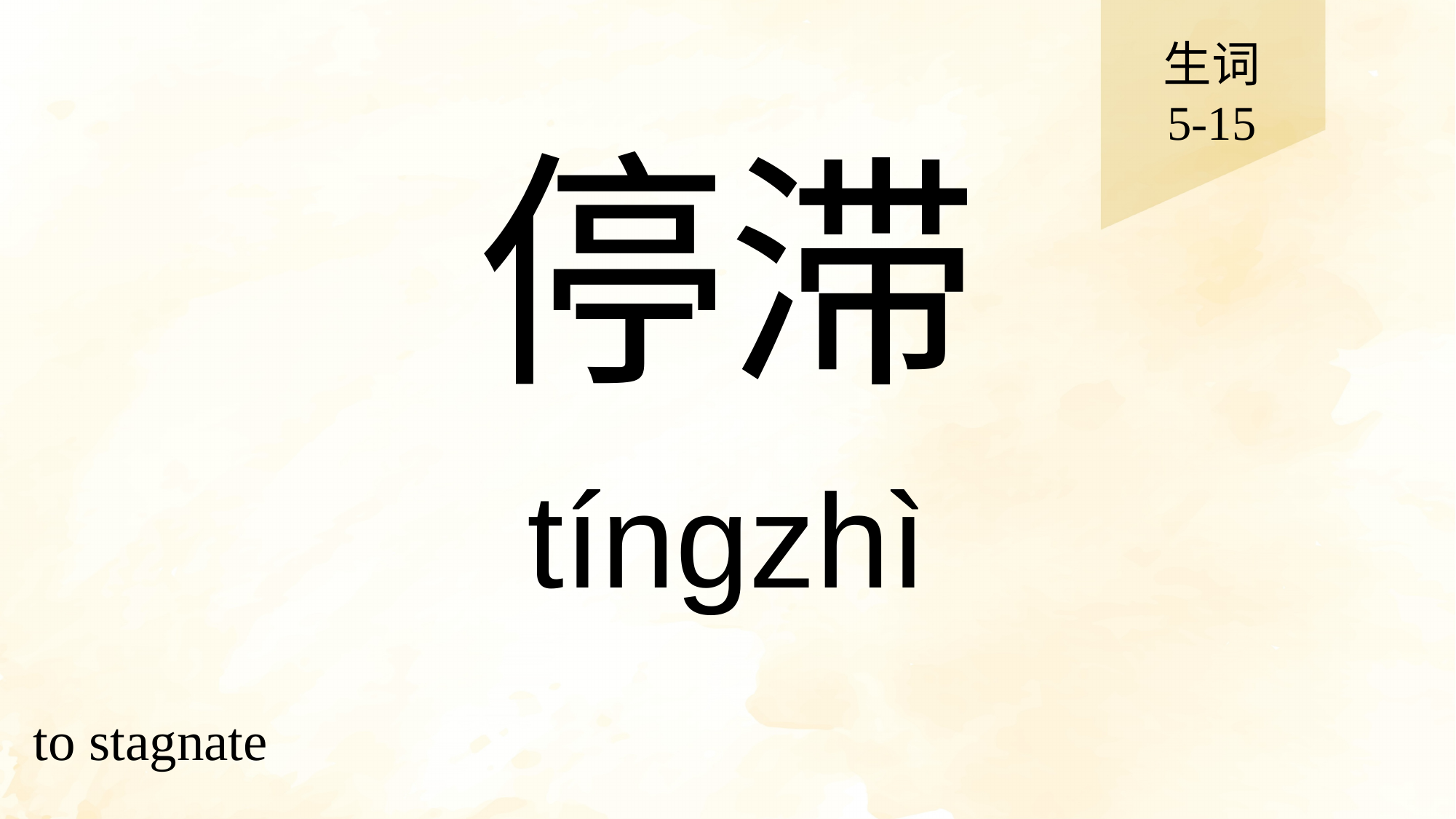

生词
5-15
# 停滞
tíngzhì
to stagnate